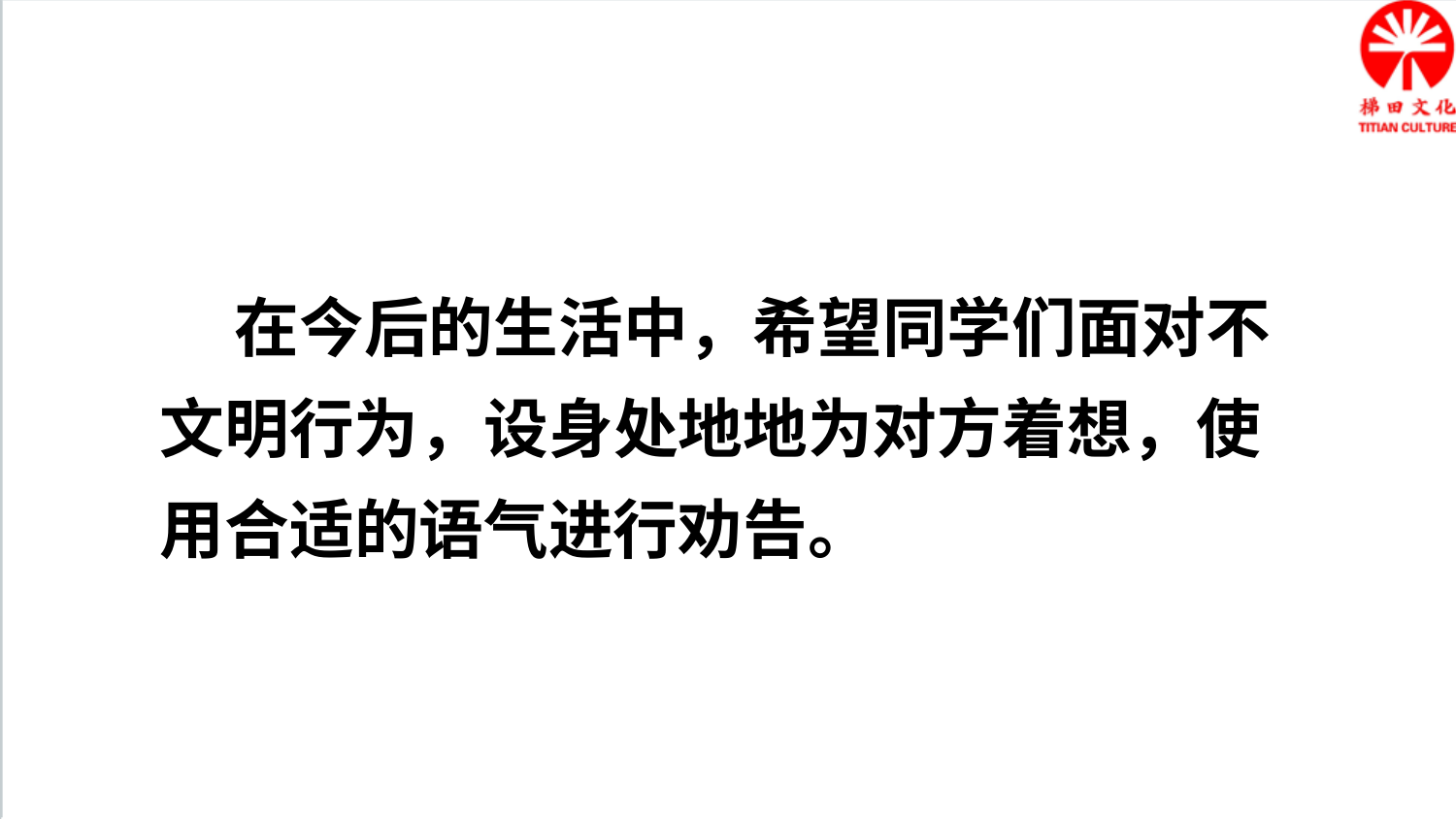

在今后的生活中，希望同学们面对不文明行为，设身处地地为对方着想，使用合适的语气进行劝告。